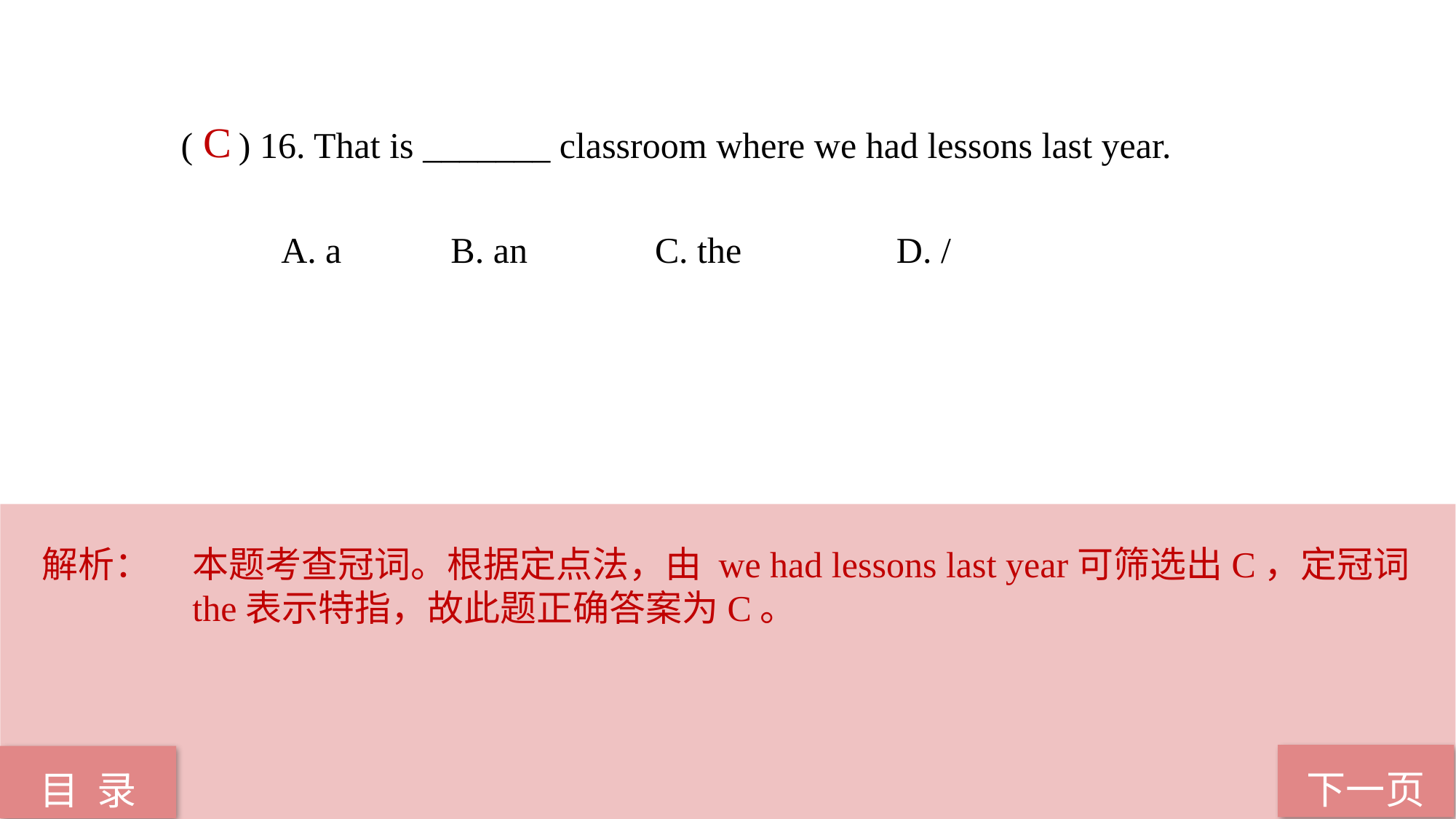

(     ) 16. That is _______ classroom where we had lessons last year.

           A. a            B. an              C. the                 D. /
C
解析：	本题考查冠词。根据定点法，由 we had lessons last year可筛选出C，定冠词the表示特指，故此题正确答案为C。